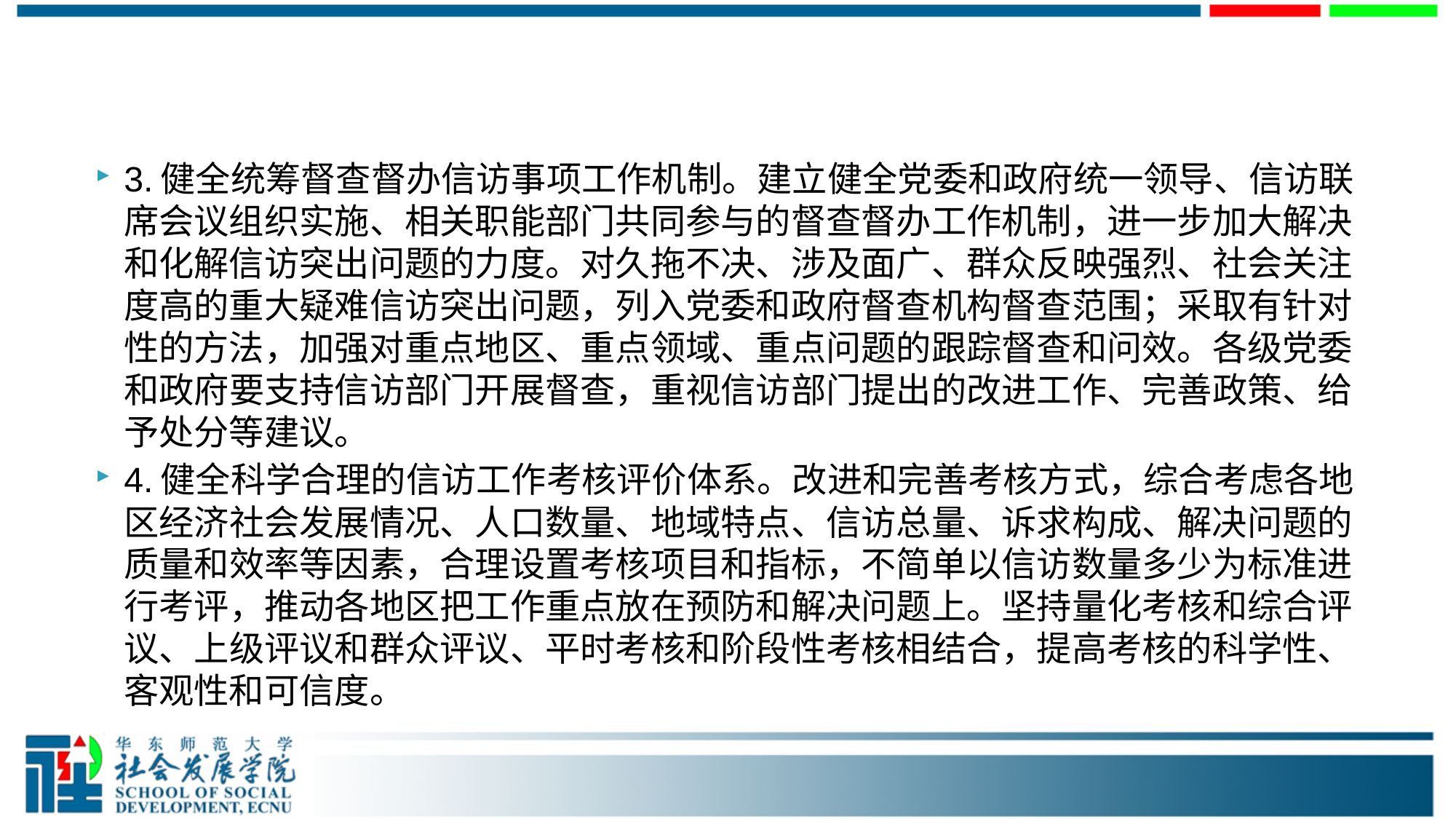

#
3.健全统筹督查督办信访事项工作机制。建立健全党委和政府统一领导、信访联席会议组织实施、相关职能部门共同参与的督查督办工作机制，进一步加大解决和化解信访突出问题的力度。对久拖不决、涉及面广、群众反映强烈、社会关注度高的重大疑难信访突出问题，列入党委和政府督查机构督查范围；采取有针对性的方法，加强对重点地区、重点领域、重点问题的跟踪督查和问效。各级党委和政府要支持信访部门开展督查，重视信访部门提出的改进工作、完善政策、给予处分等建议。
4.健全科学合理的信访工作考核评价体系。改进和完善考核方式，综合考虑各地区经济社会发展情况、人口数量、地域特点、信访总量、诉求构成、解决问题的质量和效率等因素，合理设置考核项目和指标，不简单以信访数量多少为标准进行考评，推动各地区把工作重点放在预防和解决问题上。坚持量化考核和综合评议、上级评议和群众评议、平时考核和阶段性考核相结合，提高考核的科学性、客观性和可信度。